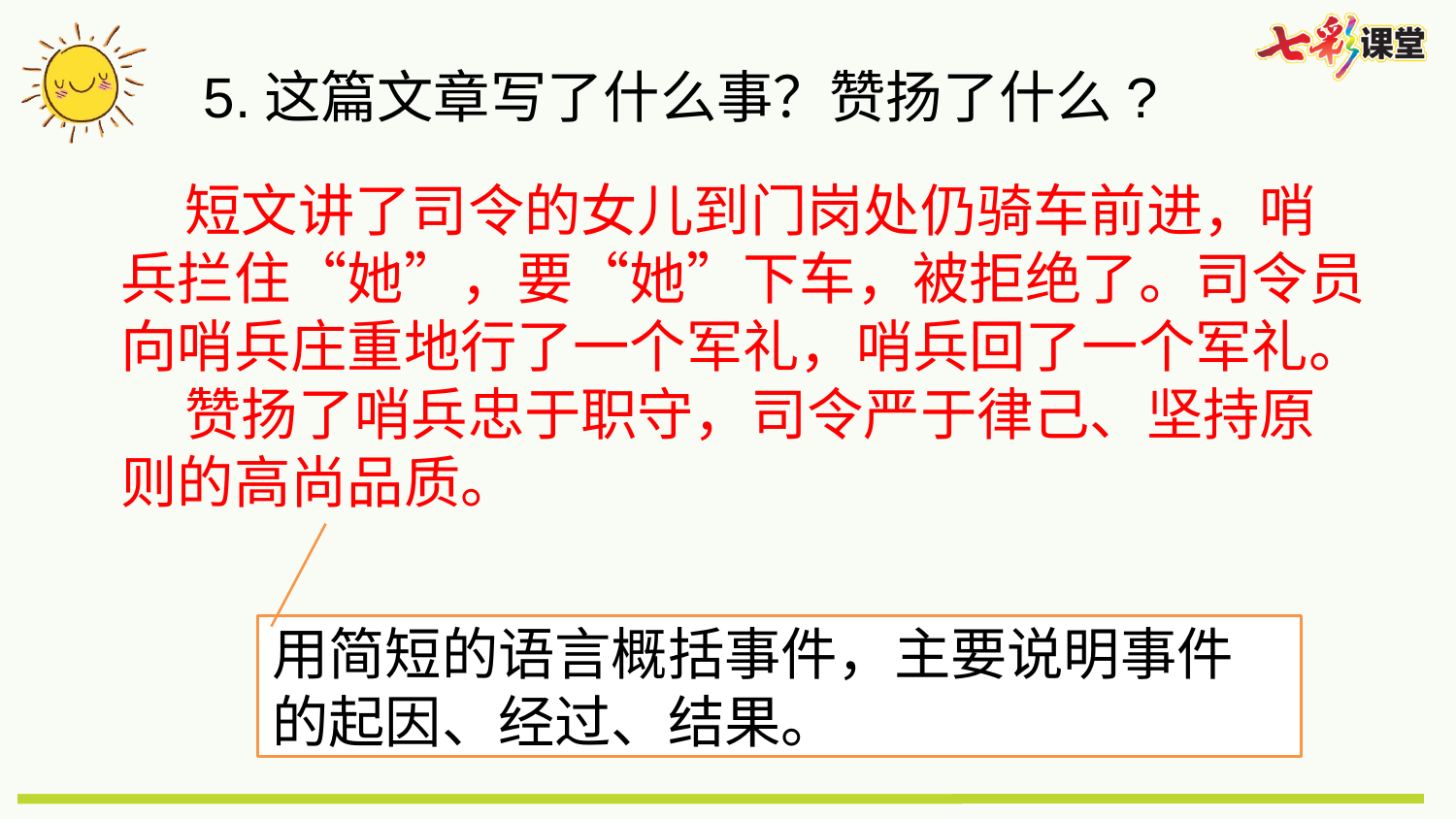

5.这篇文章写了什么事？赞扬了什么?
    短文讲了司令的女儿到门岗处仍骑车前进，哨兵拦住“她”，要“她”下车，被拒绝了。司令员向哨兵庄重地行了一个军礼，哨兵回了一个军礼。
    赞扬了哨兵忠于职守，司令严于律己、坚持原则的高尚品质。
用简短的语言概括事件，主要说明事件的起因、经过、结果。